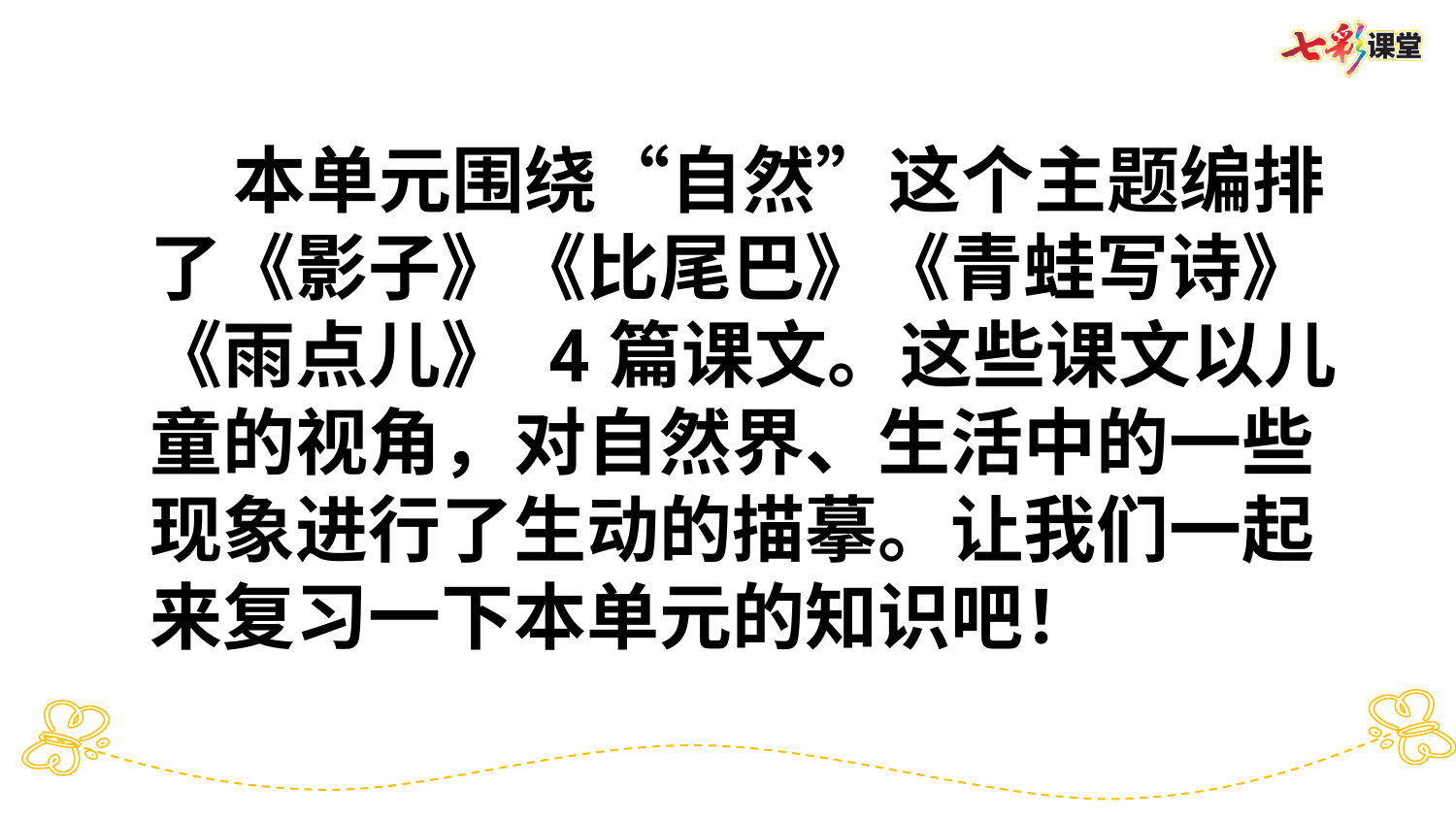

本单元围绕“自然”这个主题编排了《影子》《比尾巴》《青蛙写诗》《雨点儿》 4篇课文。这些课文以儿童的视角，对自然界、生活中的一些现象进行了生动的描摹。让我们一起来复习一下本单元的知识吧！